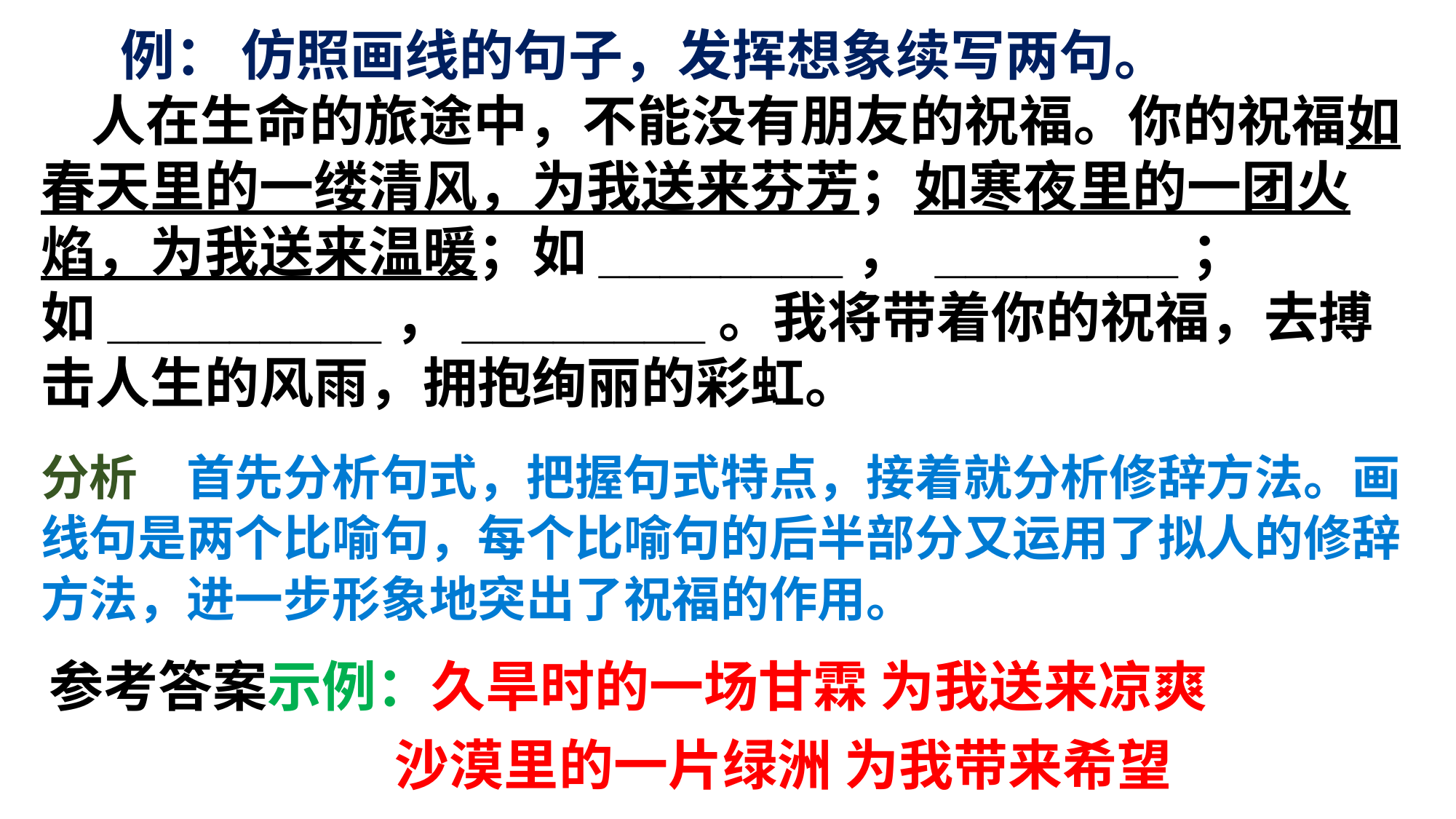

例： 仿照画线的句子，发挥想象续写两句。
   人在生命的旅途中，不能没有朋友的祝福。你的祝福如春天里的一缕清风，为我送来芬芳；如寒夜里的一团火焰，为我送来温暖；如________， ________；           如_________，________。我将带着你的祝福，去搏击人生的风雨，拥抱绚丽的彩虹。
分析　首先分析句式，把握句式特点，接着就分析修辞方法。画线句是两个比喻句，每个比喻句的后半部分又运用了拟人的修辞方法，进一步形象地突出了祝福的作用。
参考答案示例：久旱时的一场甘霖 为我送来凉爽                                        沙漠里的一片绿洲 为我带来希望